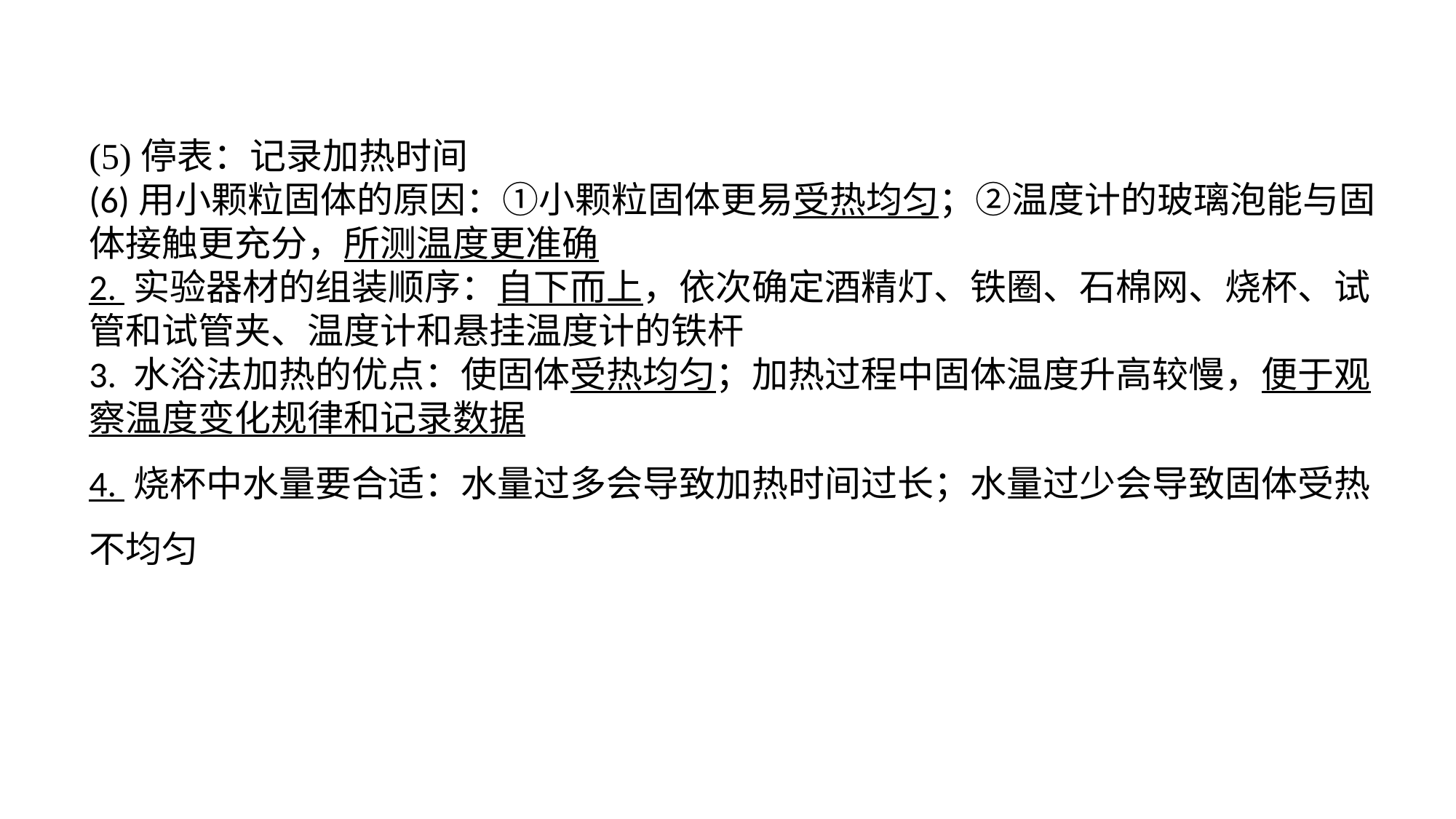

(5)停表：记录加热时间(6)用小颗粒固体的原因：①小颗粒固体更易受热均匀；②温度计的玻璃泡能与固体接触更充分，所测温度更准确2. 实验器材的组装顺序：自下而上，依次确定酒精灯、铁圈、石棉网、烧杯、试管和试管夹、温度计和悬挂温度计的铁杆3. 水浴法加热的优点：使固体受热均匀；加热过程中固体温度升高较慢，便于观察温度变化规律和记录数据4. 烧杯中水量要合适：水量过多会导致加热时间过长；水量过少会导致固体受热不均匀